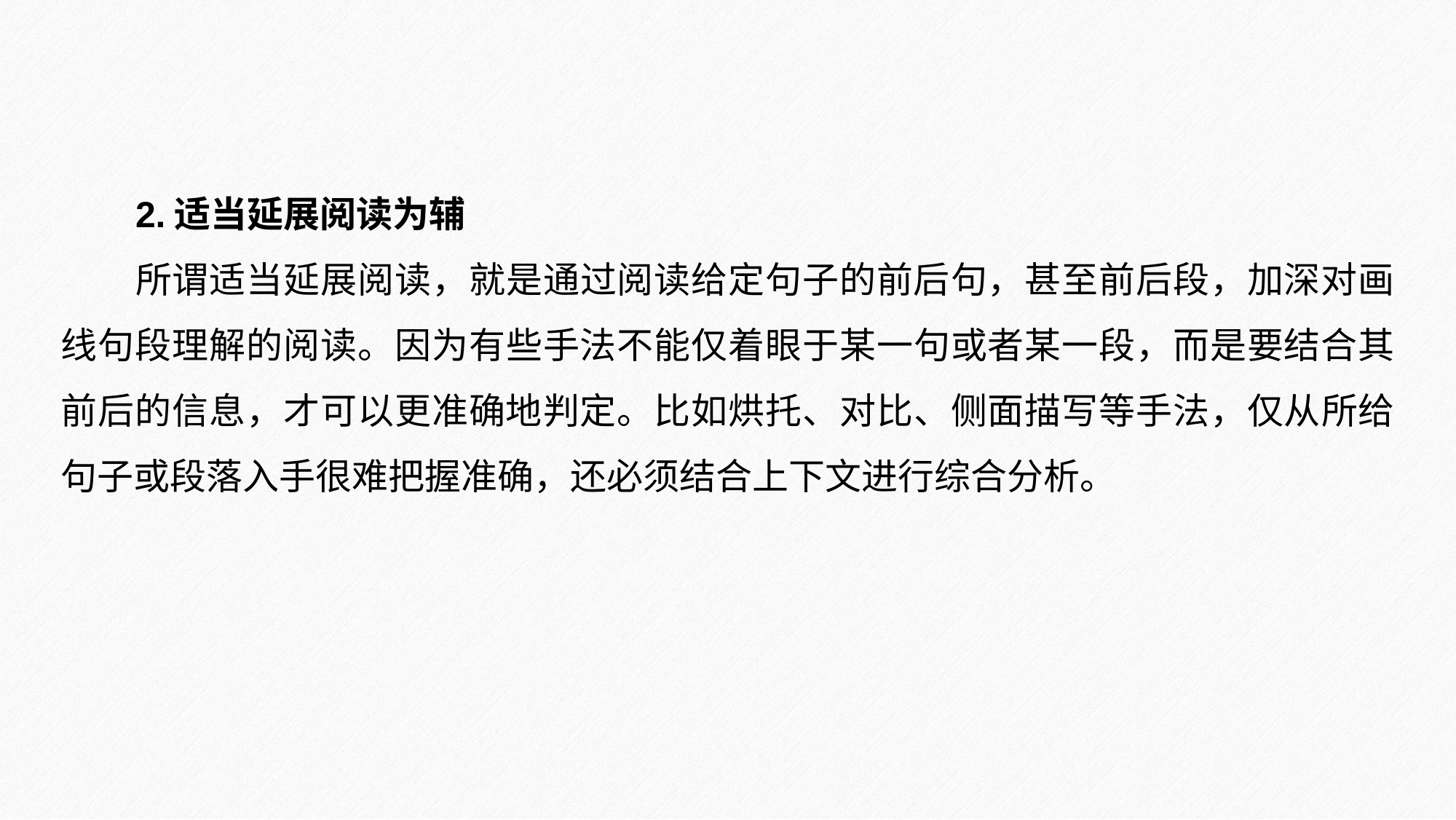

2.适当延展阅读为辅
所谓适当延展阅读，就是通过阅读给定句子的前后句，甚至前后段，加深对画线句段理解的阅读。因为有些手法不能仅着眼于某一句或者某一段，而是要结合其前后的信息，才可以更准确地判定。比如烘托、对比、侧面描写等手法，仅从所给句子或段落入手很难把握准确，还必须结合上下文进行综合分析。